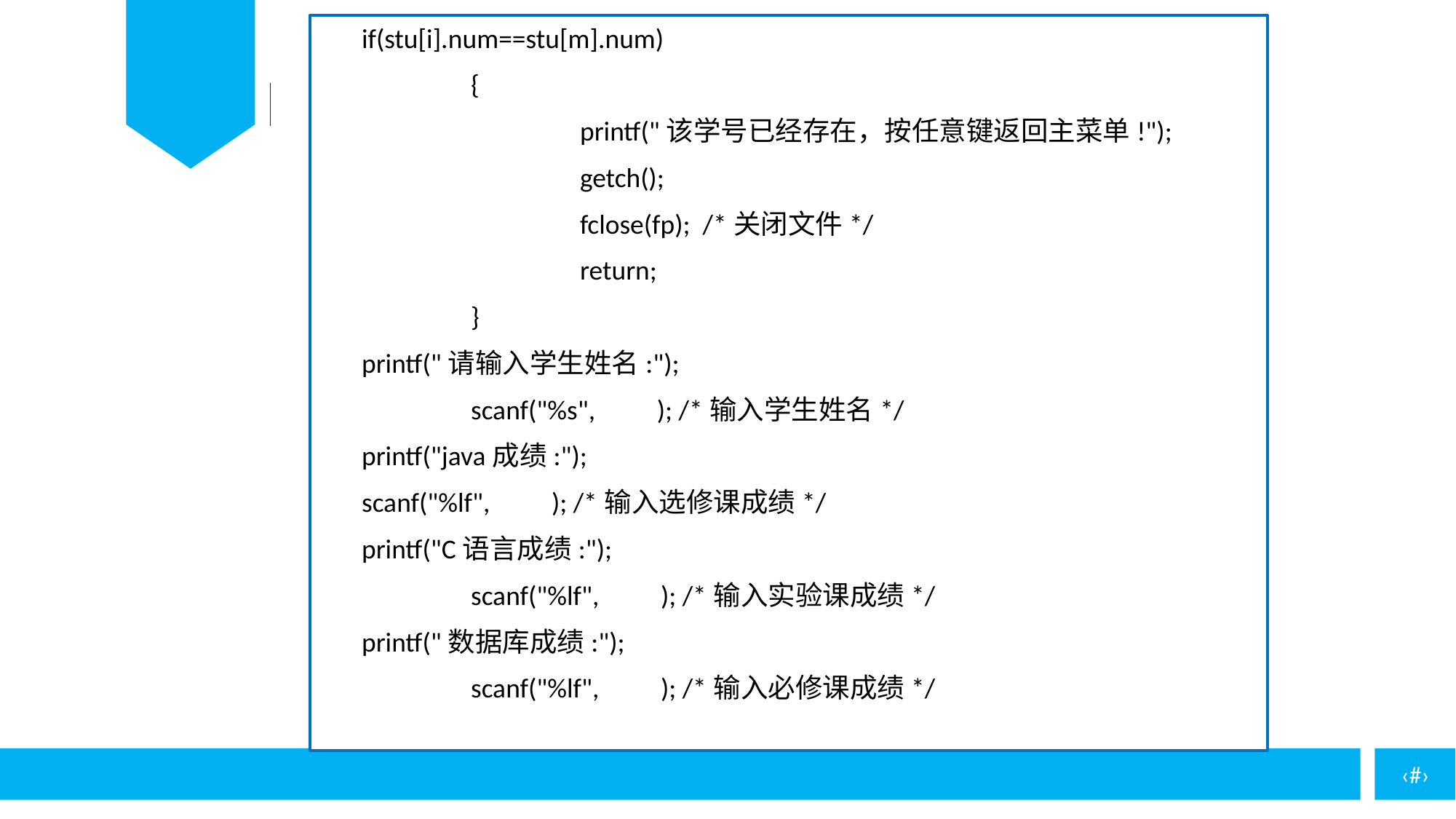

if(stu[i].num==stu[m].num)
	    	{
	   		printf("该学号已经存在，按任意键返回主菜单!");
	    		getch();
	    		fclose(fp);  /*关闭文件*/
	    		return;
	    	}
     	printf("请输入学生姓名:");
	 	scanf("%s",          ); /*输入学生姓名*/
     	printf("java成绩:");
     	scanf("%lf",          ); /*输入选修课成绩*/
     	printf("C语言成绩:");
	 	scanf("%lf",          ); /*输入实验课成绩*/
     	printf("数据库成绩:");
	 	scanf("%lf",          ); /*输入必修课成绩*/